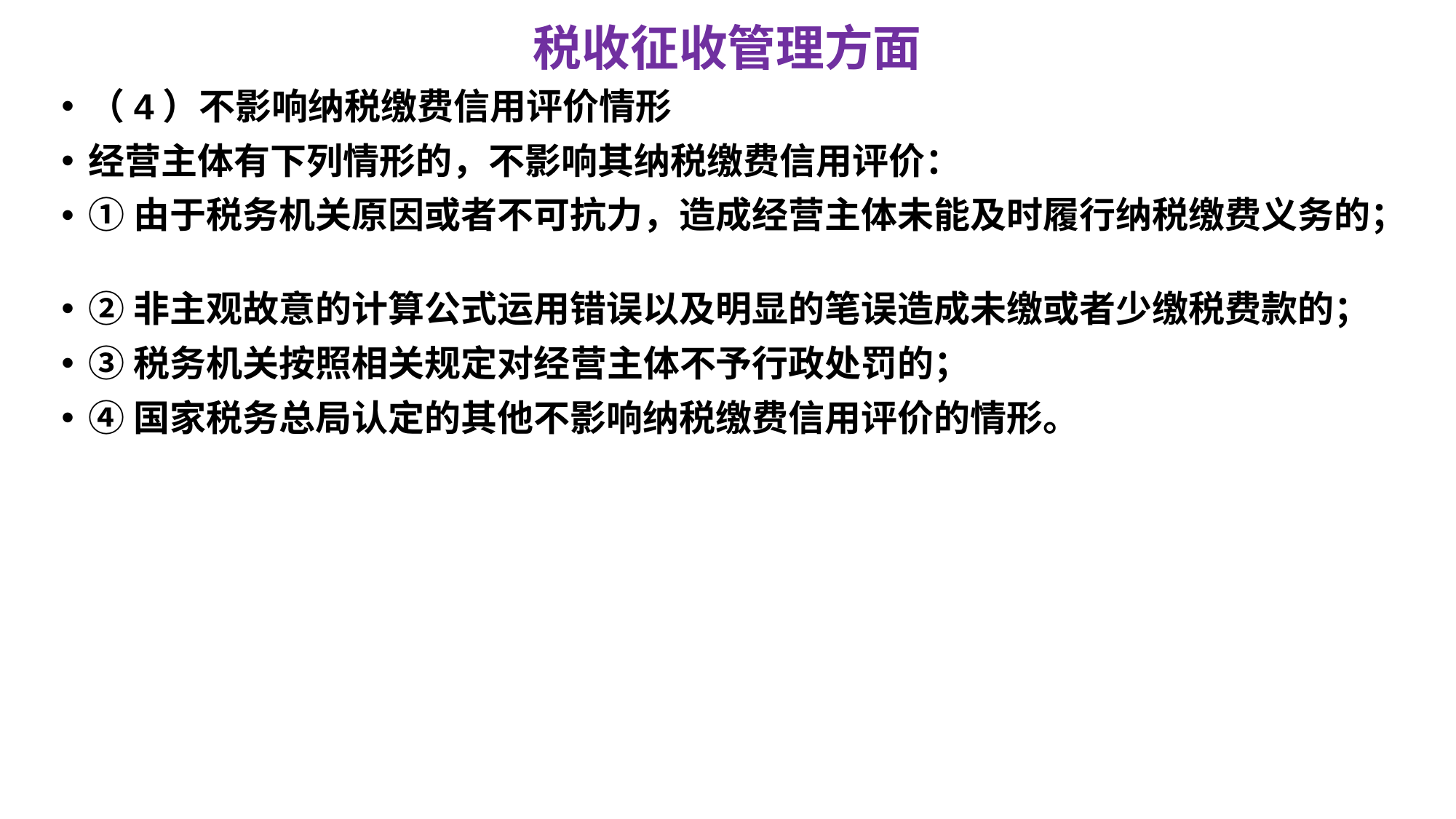

# 税收征收管理方面
（4）不影响纳税缴费信用评价情形
经营主体有下列情形的，不影响其纳税缴费信用评价：
①由于税务机关原因或者不可抗力，造成经营主体未能及时履行纳税缴费义务的；
②非主观故意的计算公式运用错误以及明显的笔误造成未缴或者少缴税费款的；
③税务机关按照相关规定对经营主体不予行政处罚的；
④国家税务总局认定的其他不影响纳税缴费信用评价的情形。